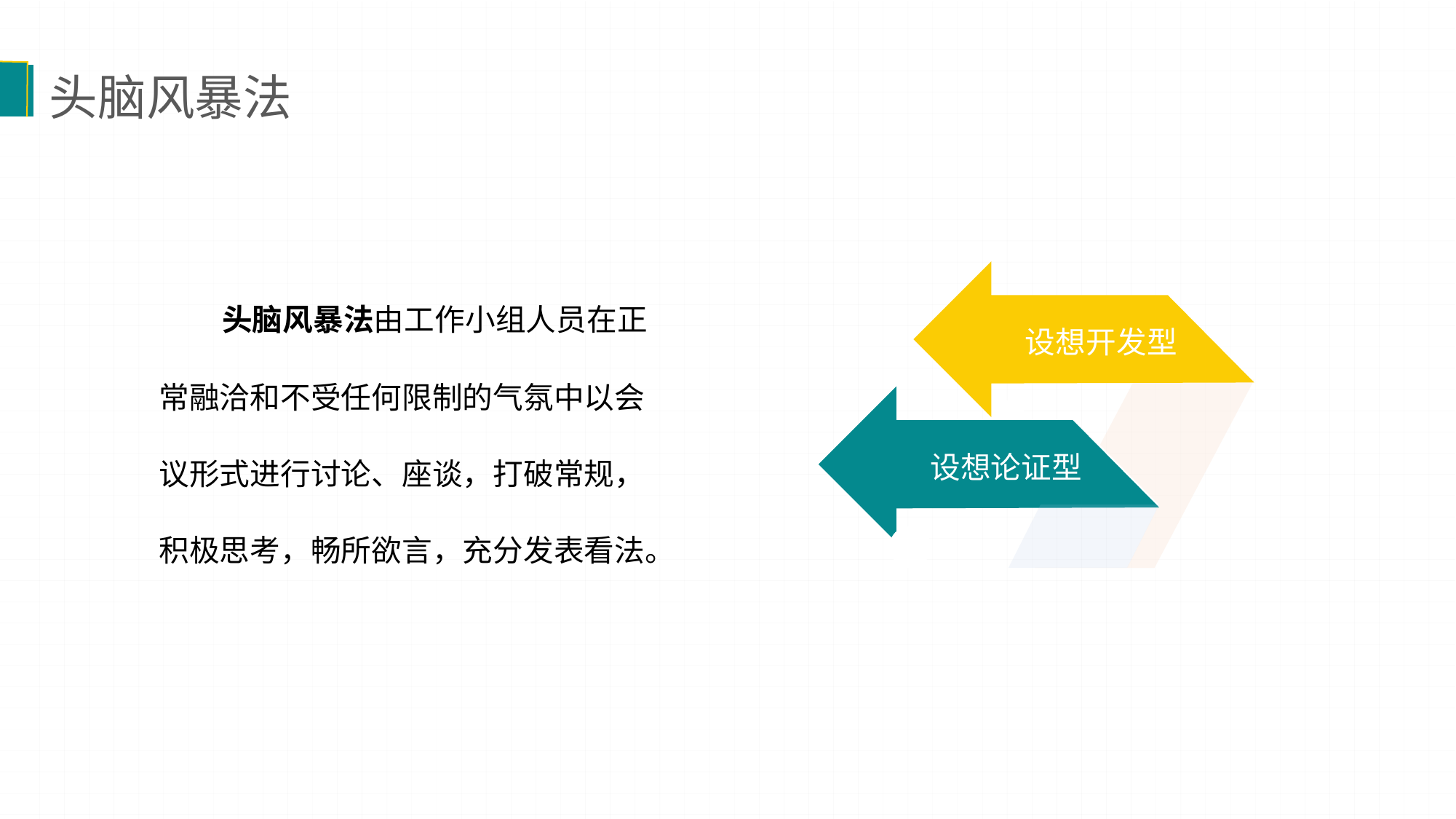

头脑风暴法

       头脑风暴法由工作小组人员在正常融洽和不受任何限制的气氛中以会议形式进行讨论、座谈，打破常规，积极思考，畅所欲言，充分发表看法。
设想开发型

设想论证型